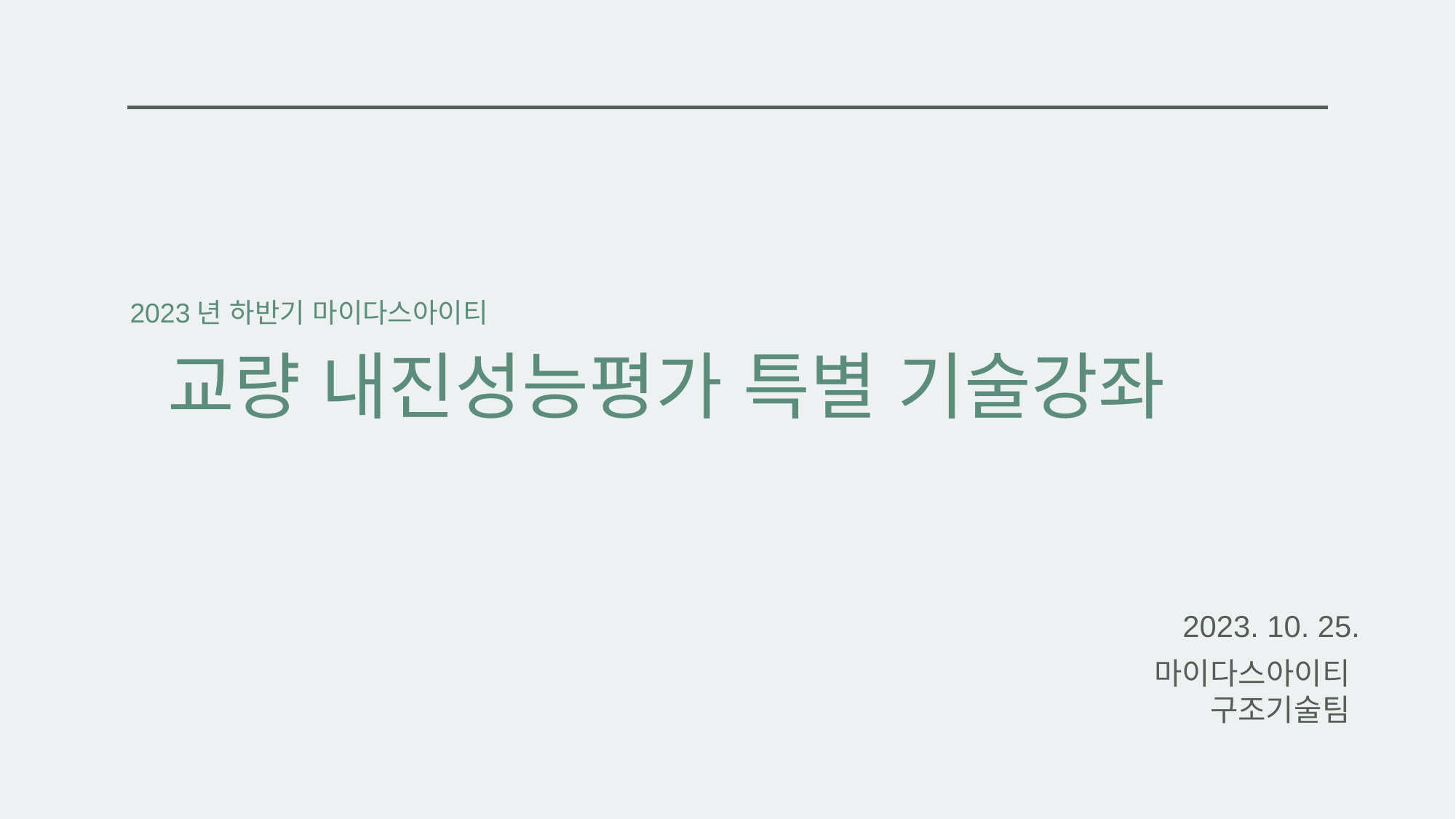

2023년 하반기 마이다스아이티
교량 내진성능평가 특별 기술강좌
2023. 10. 25.
마이다스아이티
구조기술팀